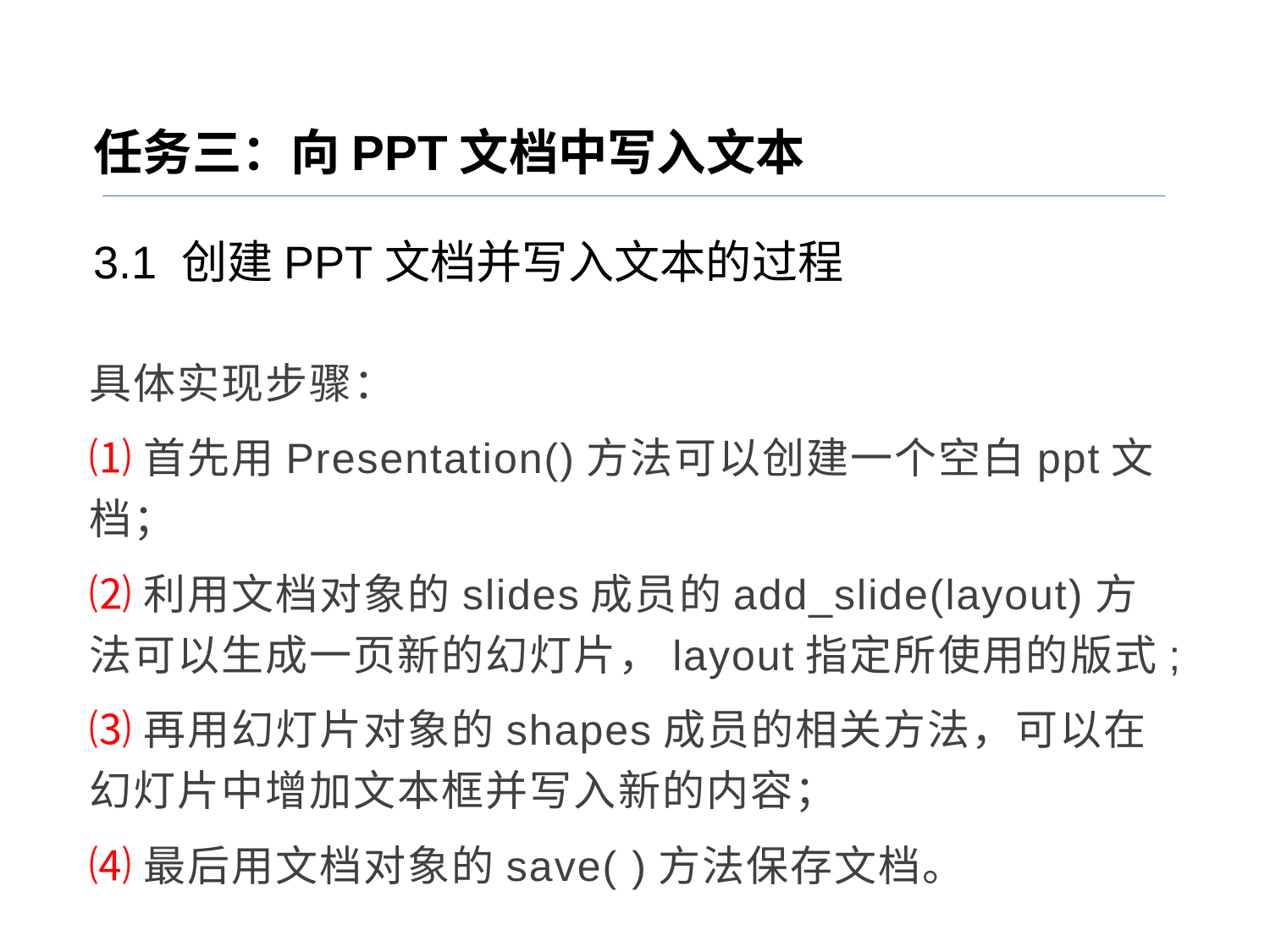

任务三：向PPT文档中写入文本
3.1 创建PPT文档并写入文本的过程
具体实现步骤：
⑴首先用Presentation()方法可以创建一个空白ppt文档；
⑵利用文档对象的slides成员的add_slide(layout)方法可以生成一页新的幻灯片，layout指定所使用的版式;
⑶再用幻灯片对象的shapes成员的相关方法，可以在幻灯片中增加文本框并写入新的内容；
⑷最后用文档对象的save( )方法保存文档。